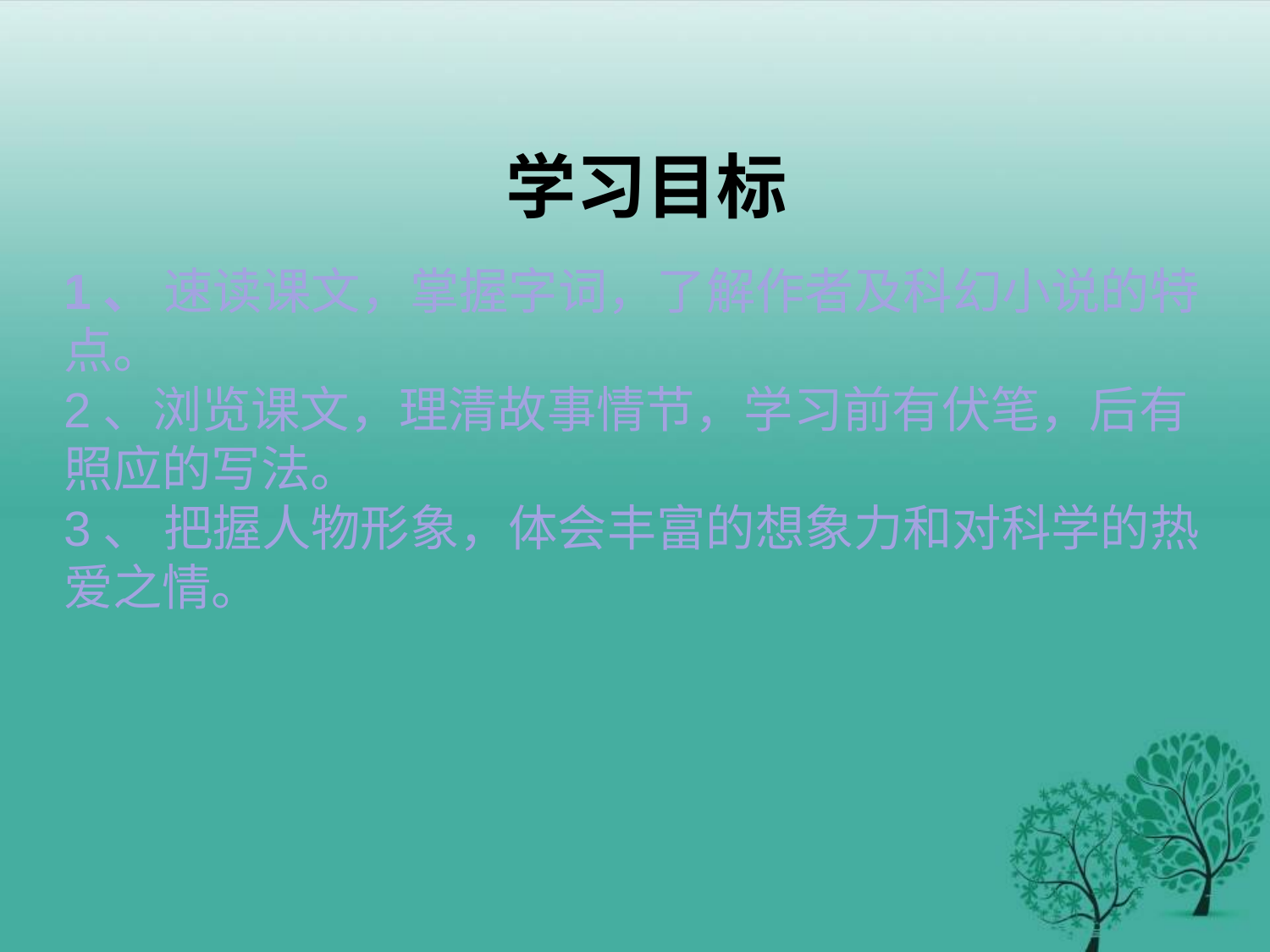

学习目标
1、 速读课文，掌握字词，了解作者及科幻小说的特点。
2、浏览课文，理清故事情节，学习前有伏笔，后有照应的写法。
3、 把握人物形象，体会丰富的想象力和对科学的热爱之情。